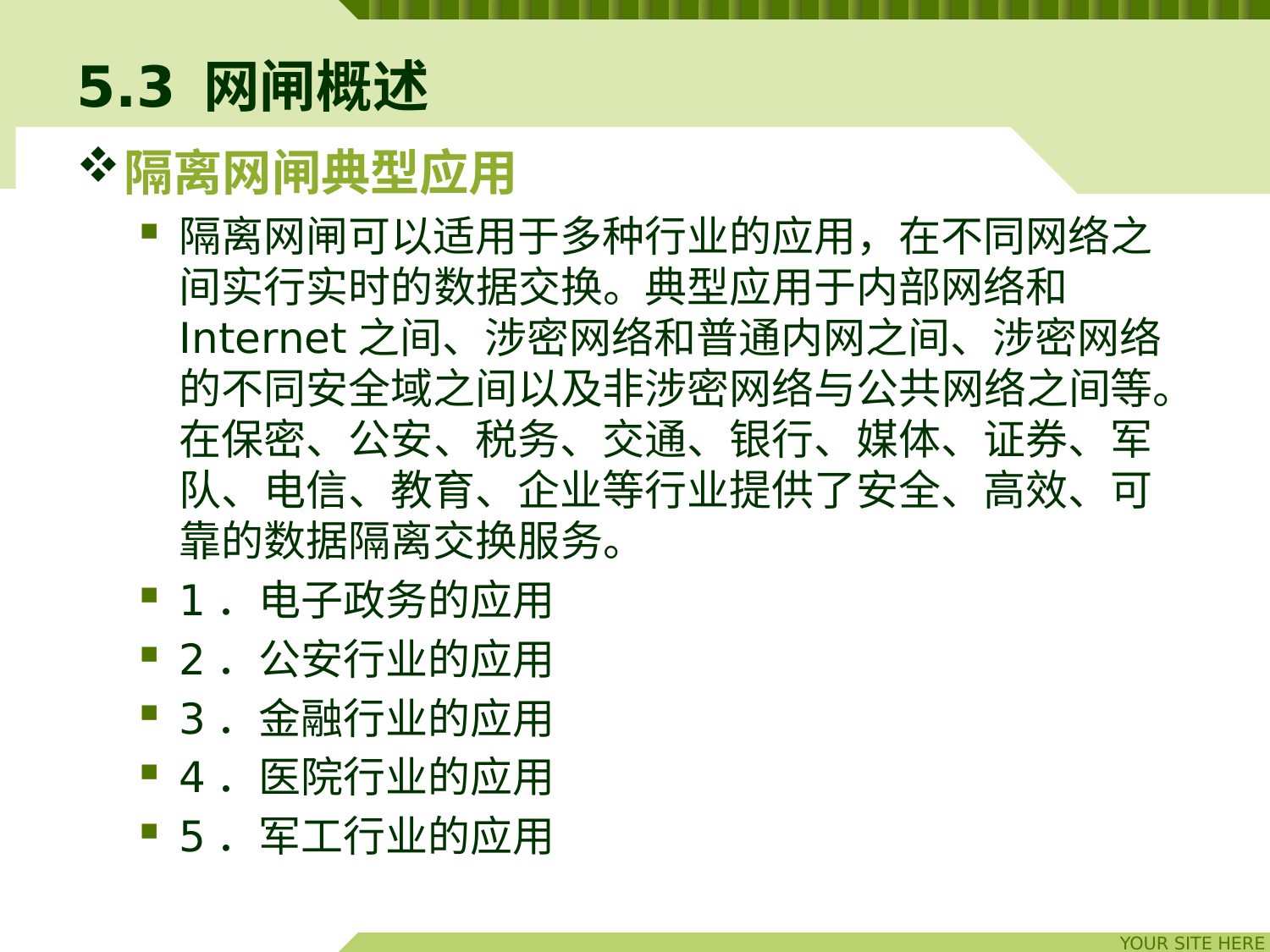

# 5.3	网闸概述
隔离网闸典型应用
隔离网闸可以适用于多种行业的应用，在不同网络之间实行实时的数据交换。典型应用于内部网络和Internet之间、涉密网络和普通内网之间、涉密网络的不同安全域之间以及非涉密网络与公共网络之间等。在保密、公安、税务、交通、银行、媒体、证券、军队、电信、教育、企业等行业提供了安全、高效、可靠的数据隔离交换服务。
1．电子政务的应用
2．公安行业的应用
3．金融行业的应用
4．医院行业的应用
5．军工行业的应用